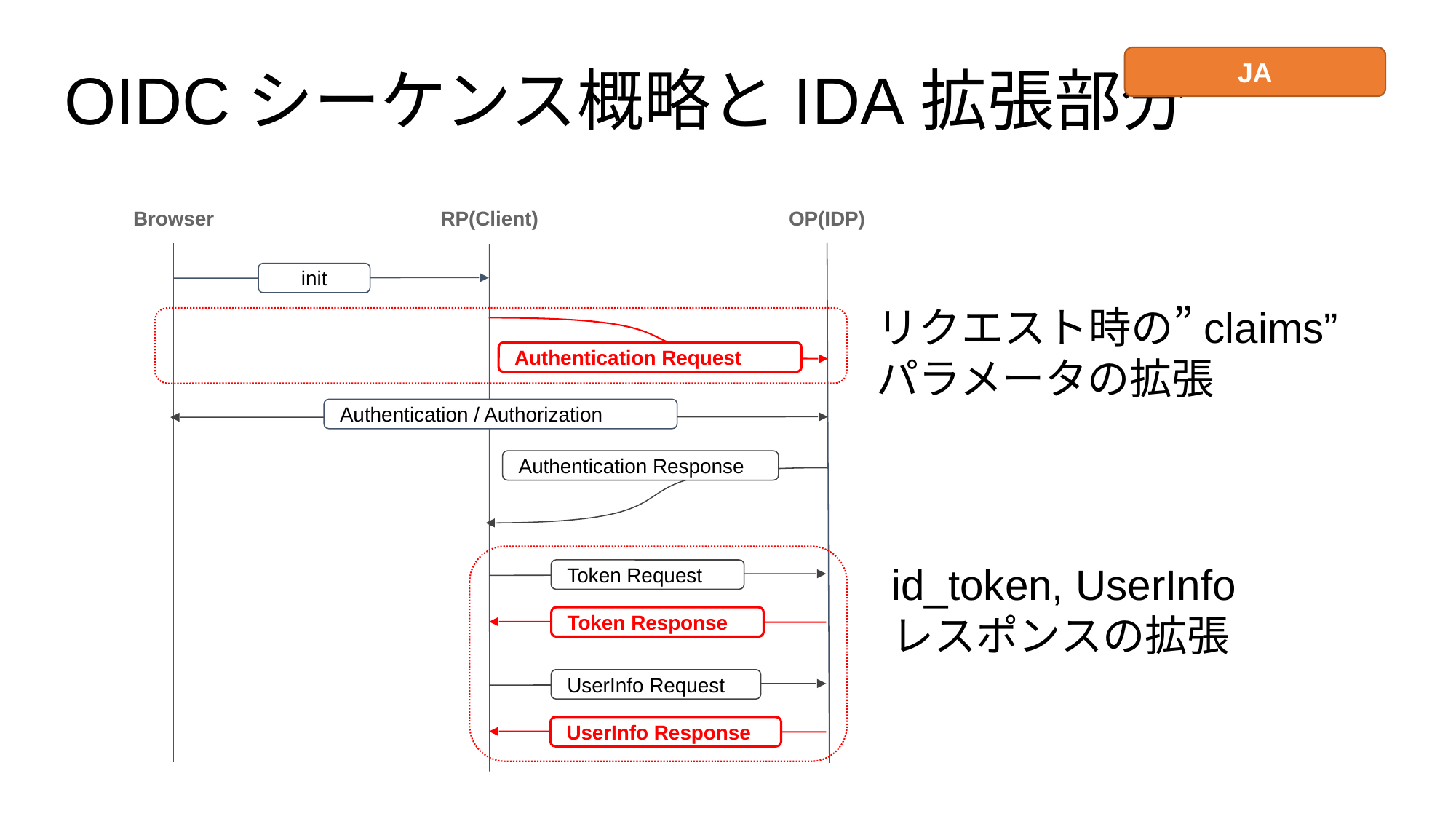

JA
OIDCシーケンス概略とIDA拡張部分
Browser
RP(Client)
OP(IDP)
init
リクエスト時の”claims”
パラメータの拡張

Authentication Request
Authentication / Authorization
Authentication Response

id_token, UserInfo
レスポンスの拡張
Token Request
Token Response
UserInfo Request
UserInfo Response